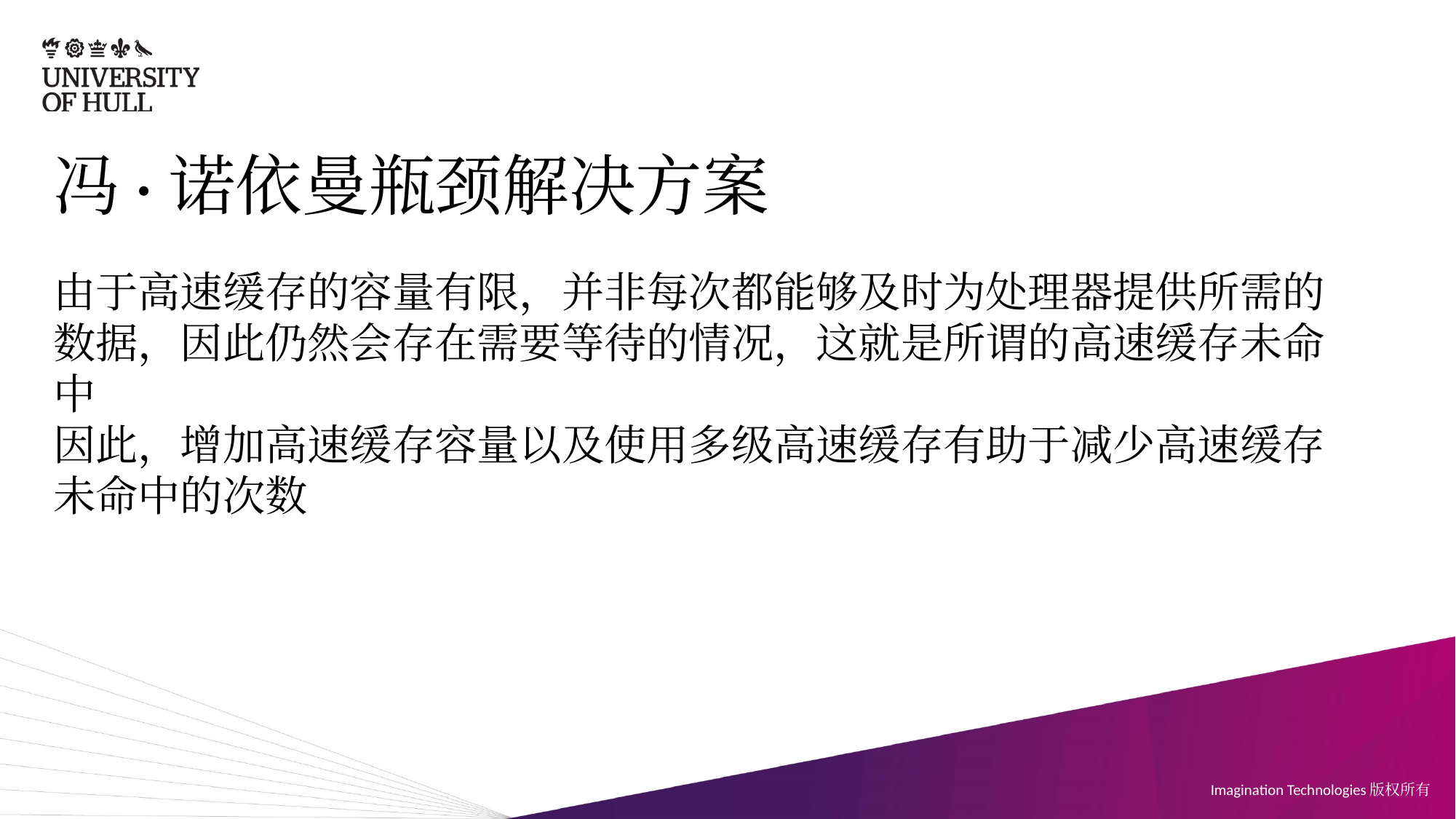

# 冯·诺依曼瓶颈解决方案
由于高速缓存的容量有限，并非每次都能够及时为处理器提供所需的数据，因此仍然会存在需要等待的情况，这就是所谓的高速缓存未命中
因此，增加高速缓存容量以及使用多级高速缓存有助于减少高速缓存未命中的次数